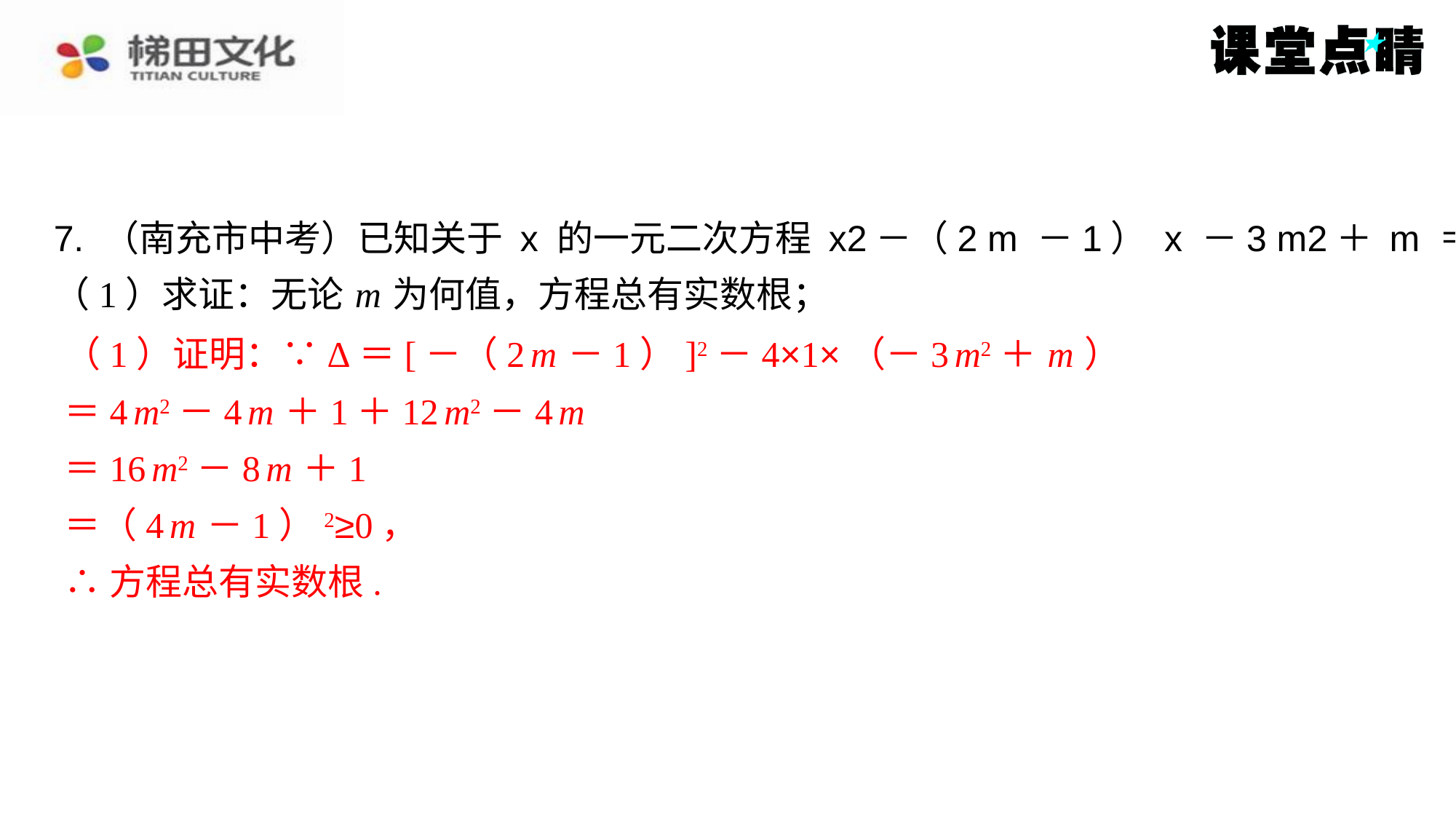

7. （南充市中考）已知关于 x 的一元二次方程 x2－（2 m －1） x －3 m2＋ m ＝0.
（1）求证：无论 m 为何值，方程总有实数根；
（1）证明：∵Δ＝[－（2 m －1）]2－4×1×（－3 m2＋ m ）
＝4 m2－4 m ＋1＋12 m2－4 m
＝16 m2－8 m ＋1
＝（4 m －1）2≥0，
∴方程总有实数根.
（1）证明：∵Δ＝[－（2 m －1）]2－4×1×（－3 m2＋ m ）
＝4 m2－4 m ＋1＋12 m2－4 m
＝16 m2－8 m ＋1
＝（4 m －1）2≥0，
∴方程总有实数根.